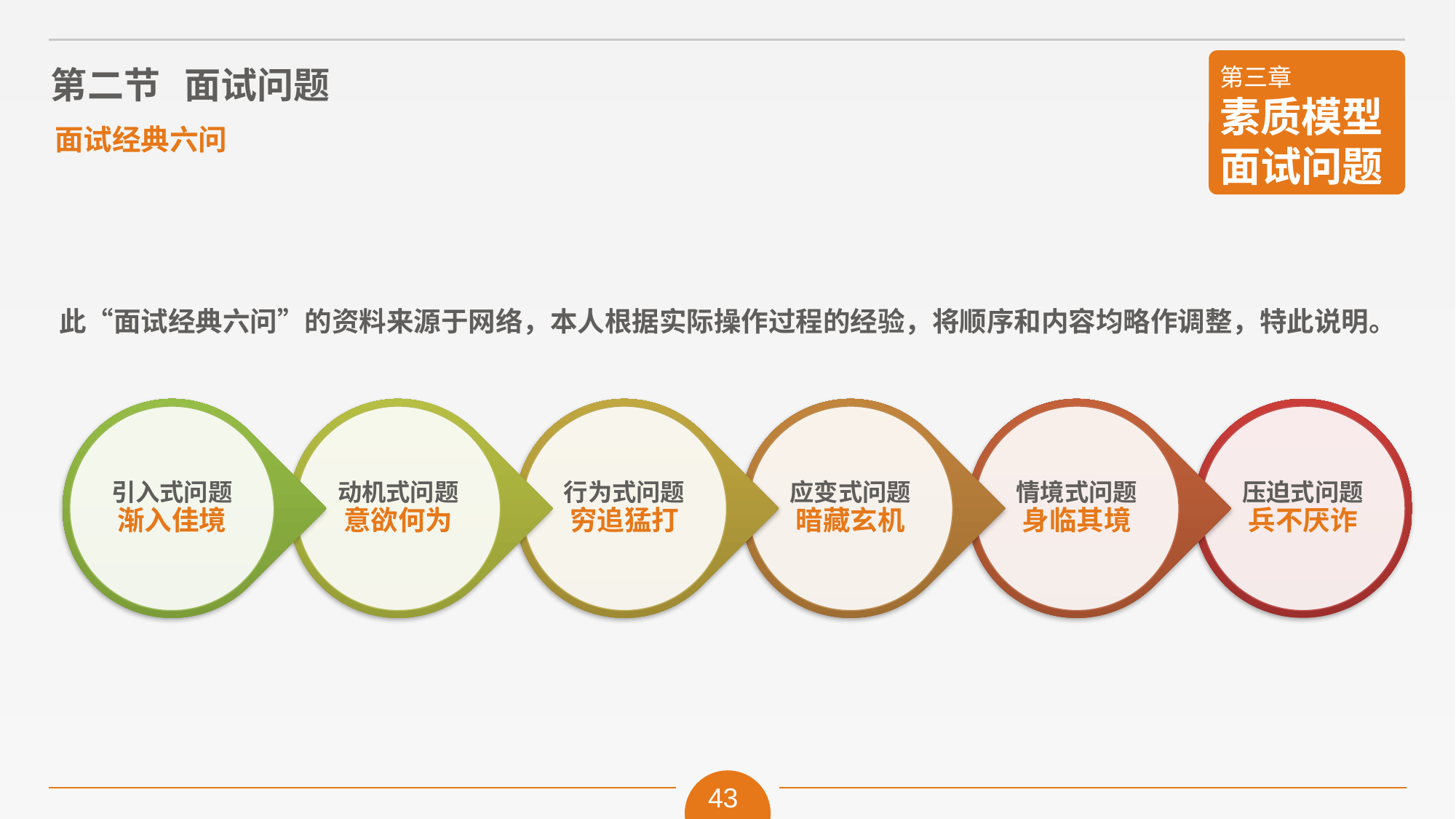

压迫式问题兵不厌诈
情境式问题身临其境
应变式问题暗藏玄机
行为式问题穷追猛打
动机式问题意欲何为
引入式问题渐入佳境
此“面试经典六问”的资料来源于网络，本人根据实际操作过程的经验，将顺序和内容均略作调整，特此说明。